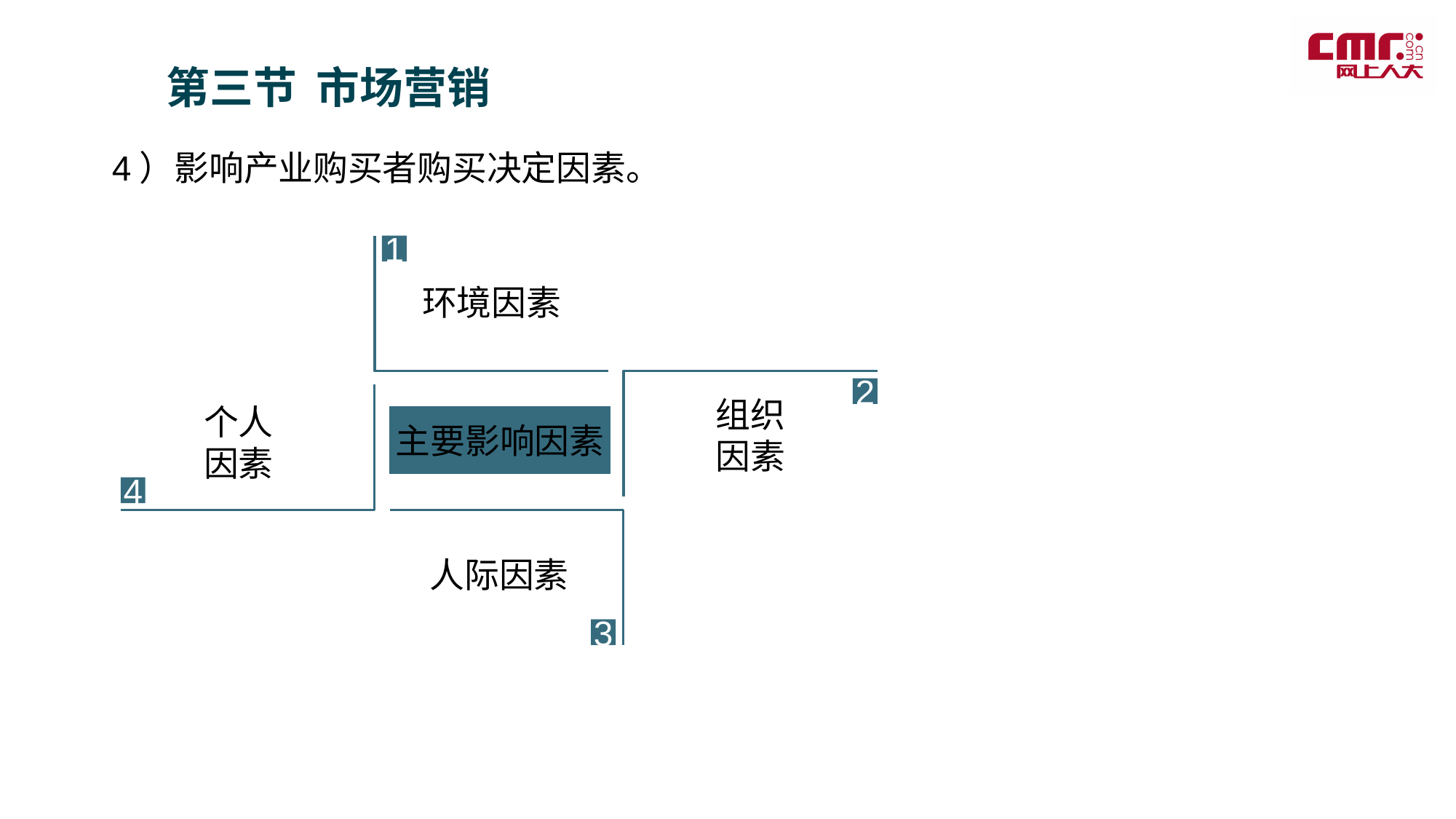

第三节  市场营销
4）影响产业购买者购买决定因素。

1
环境因素

组织
因素
个人
因素
主要影响因素
4

人际因素
3

2